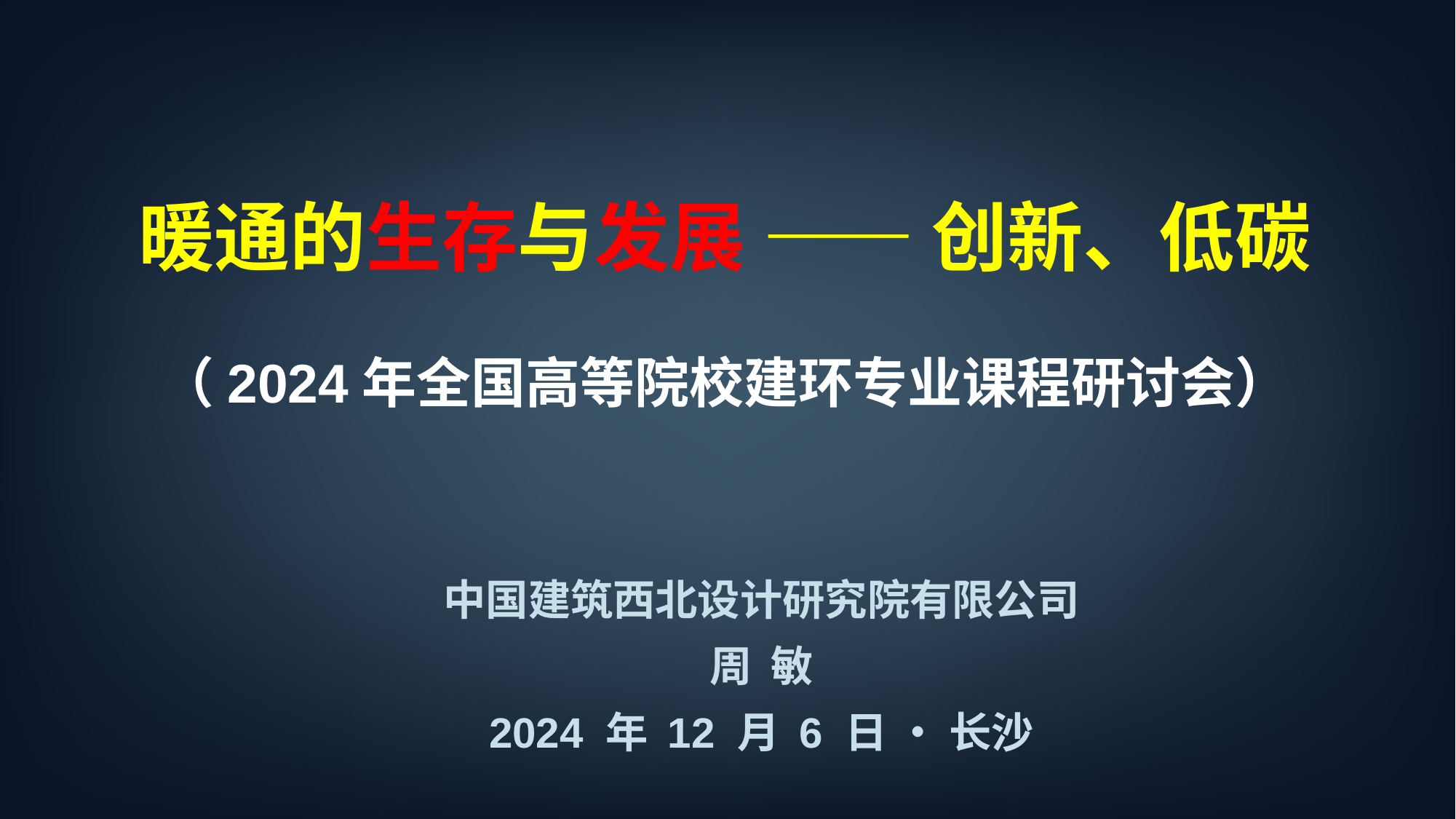

暖通的生存与发展 —— 创新、低碳
（2024年全国高等院校建环专业课程研讨会）
中国建筑西北设计研究院有限公司
周  敏
2024 年 12 月 6 日 • 长沙